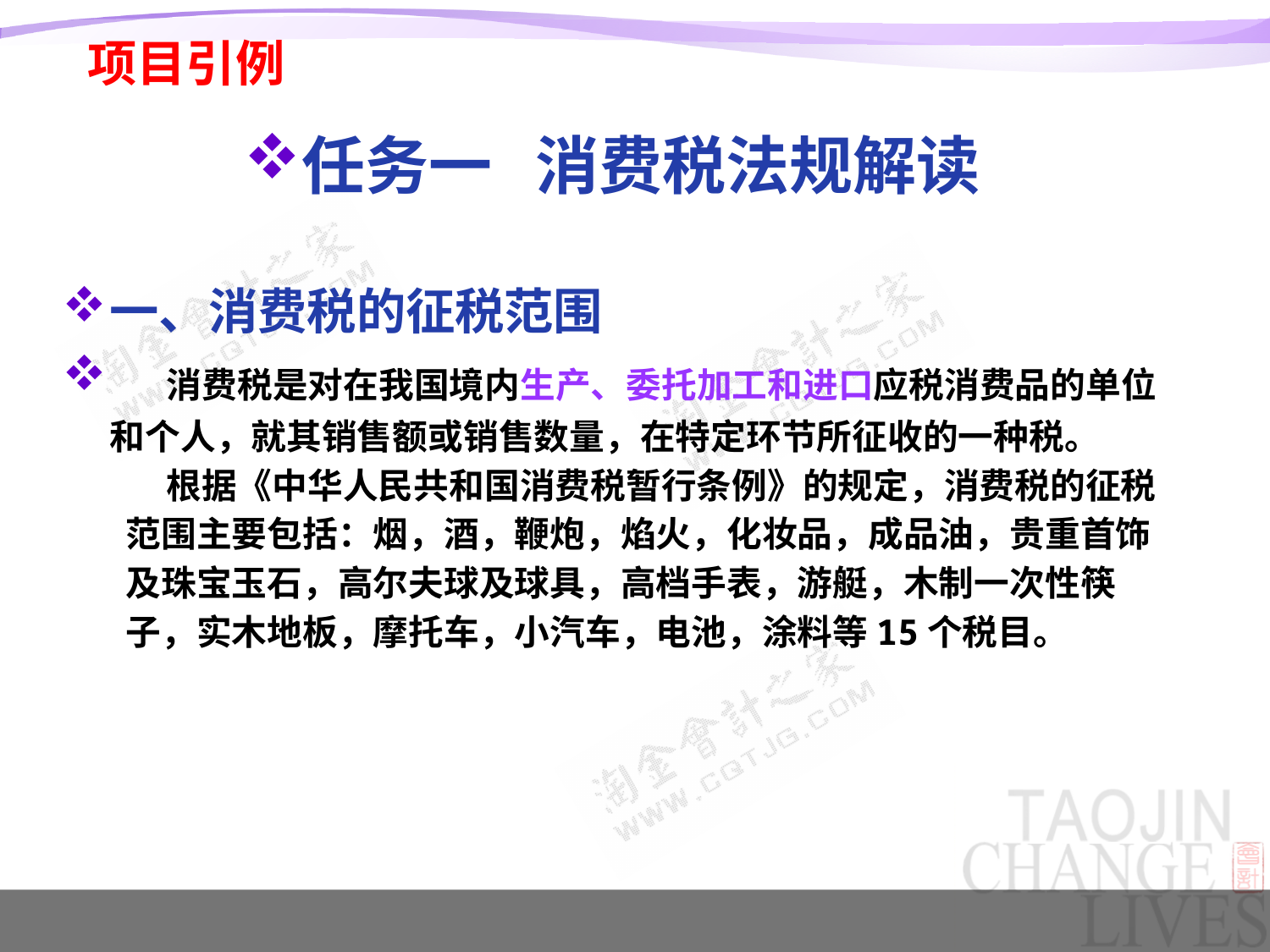

项目引例
任务一   消费税法规解读

一、消费税的征税范围
    消费税是对在我国境内生产、委托加工和进口应税消费品的单位和个人，就其销售额或销售数量，在特定环节所征收的一种税。
    根据《中华人民共和国消费税暂行条例》的规定，消费税的征税范围主要包括：烟，酒，鞭炮，焰火，化妆品，成品油，贵重首饰及珠宝玉石，高尔夫球及球具，高档手表，游艇，木制一次性筷子，实木地板，摩托车，小汽车，电池，涂料等15个税目。